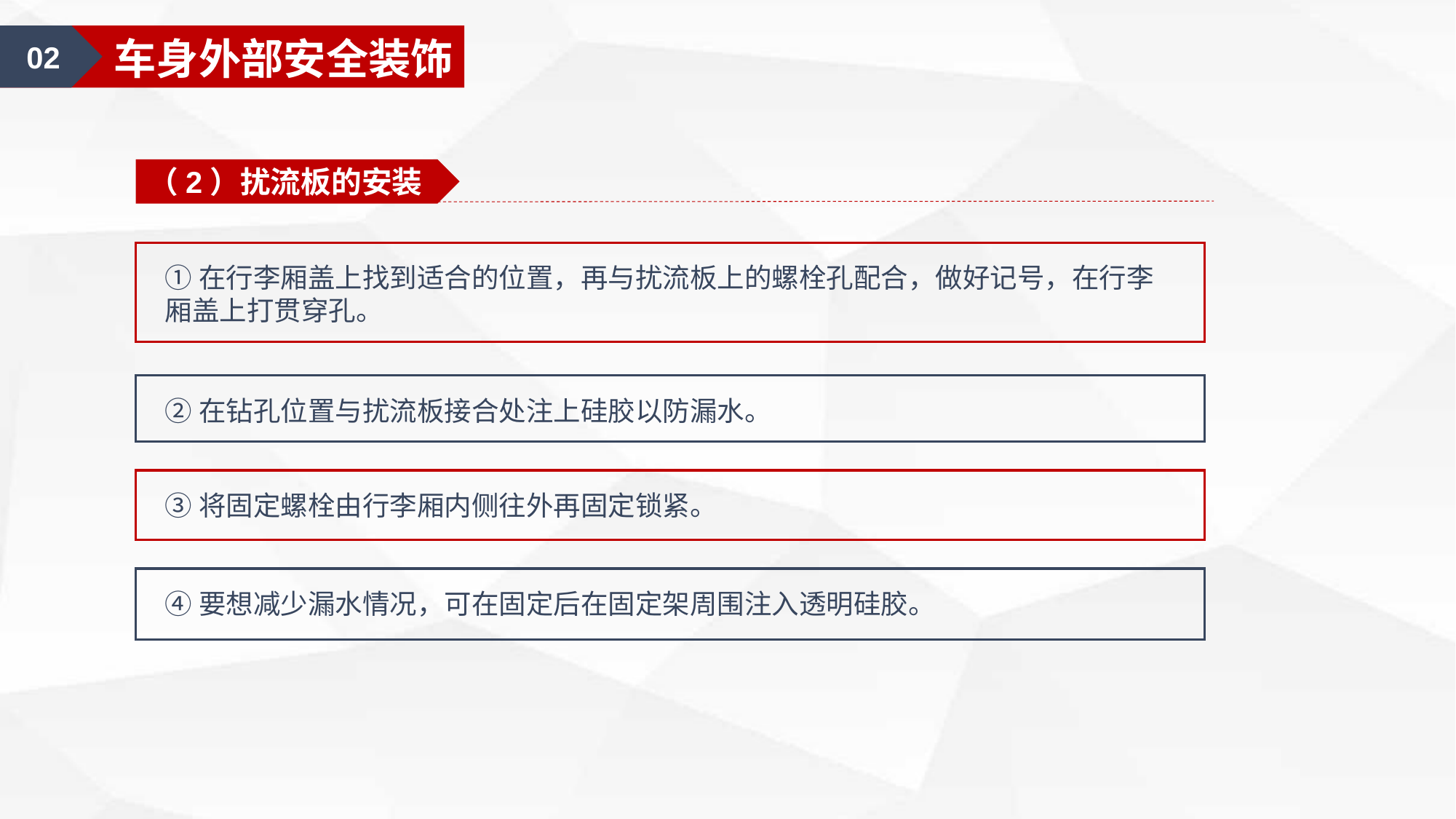

02
车身外部安全装饰
（2）扰流板的安装

①在行李厢盖上找到适合的位置，再与扰流板上的螺栓孔配合，做好记号，在行李厢盖上打贯穿孔。

②在钻孔位置与扰流板接合处注上硅胶以防漏水。

③将固定螺栓由行李厢内侧往外再固定锁紧。

④要想减少漏水情况，可在固定后在固定架周围注入透明硅胶。